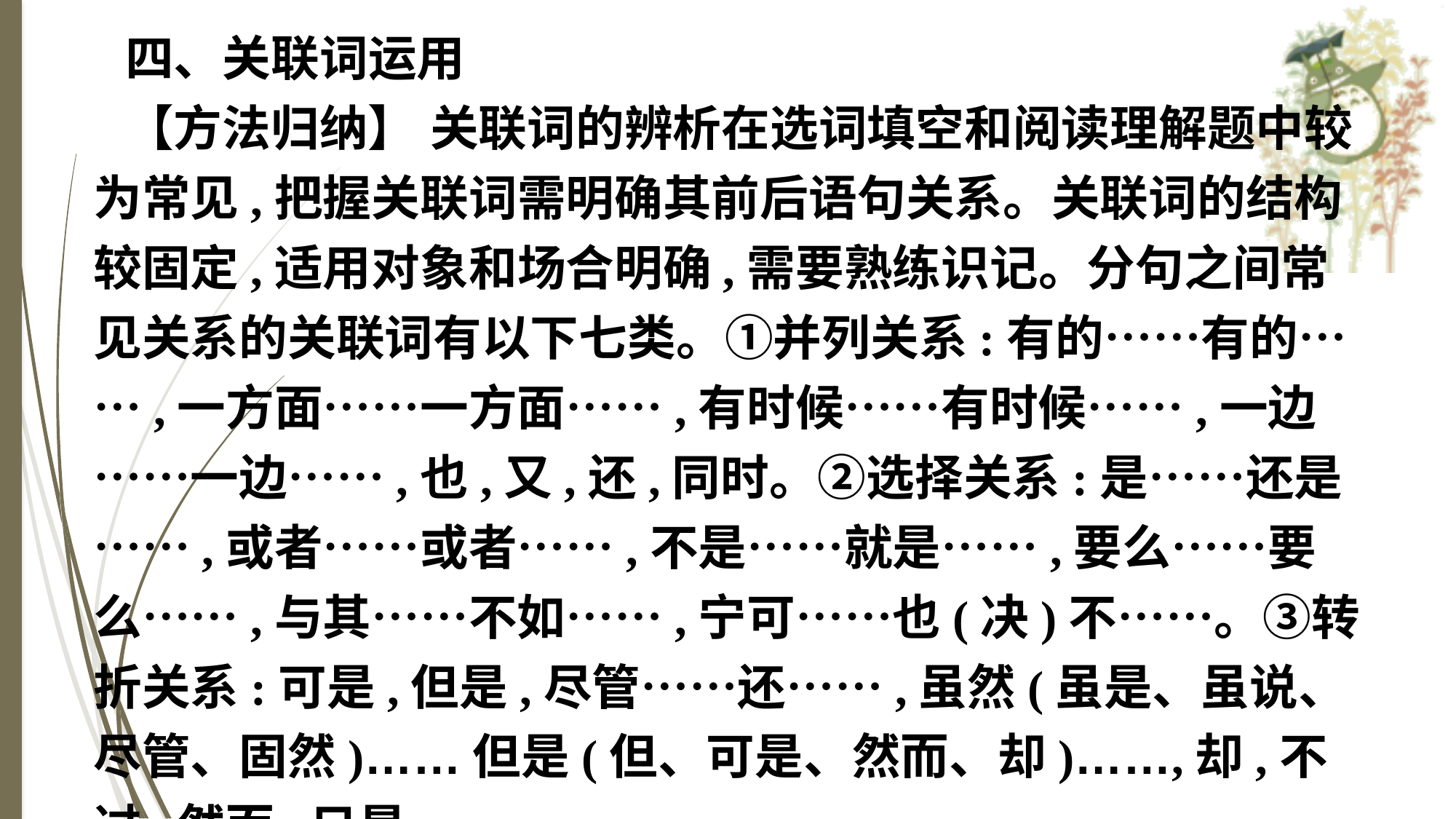

四、关联词运用
【方法归纳】 关联词的辨析在选词填空和阅读理解题中较为常见,把握关联词需明确其前后语句关系。关联词的结构较固定,适用对象和场合明确,需要熟练识记。分句之间常见关系的关联词有以下七类。①并列关系:有的……有的……,一方面……一方面……,有时候……有时候……,一边……一边……,也,又,还,同时。②选择关系:是……还是……,或者……或者……,不是……就是……,要么……要么……,与其……不如……,宁可……也(决)不……。③转折关系:可是,但是,尽管……还……,虽然(虽是、虽说、尽管、固然)……但是(但、可是、然而、却)……,却,不过,然而,只是。